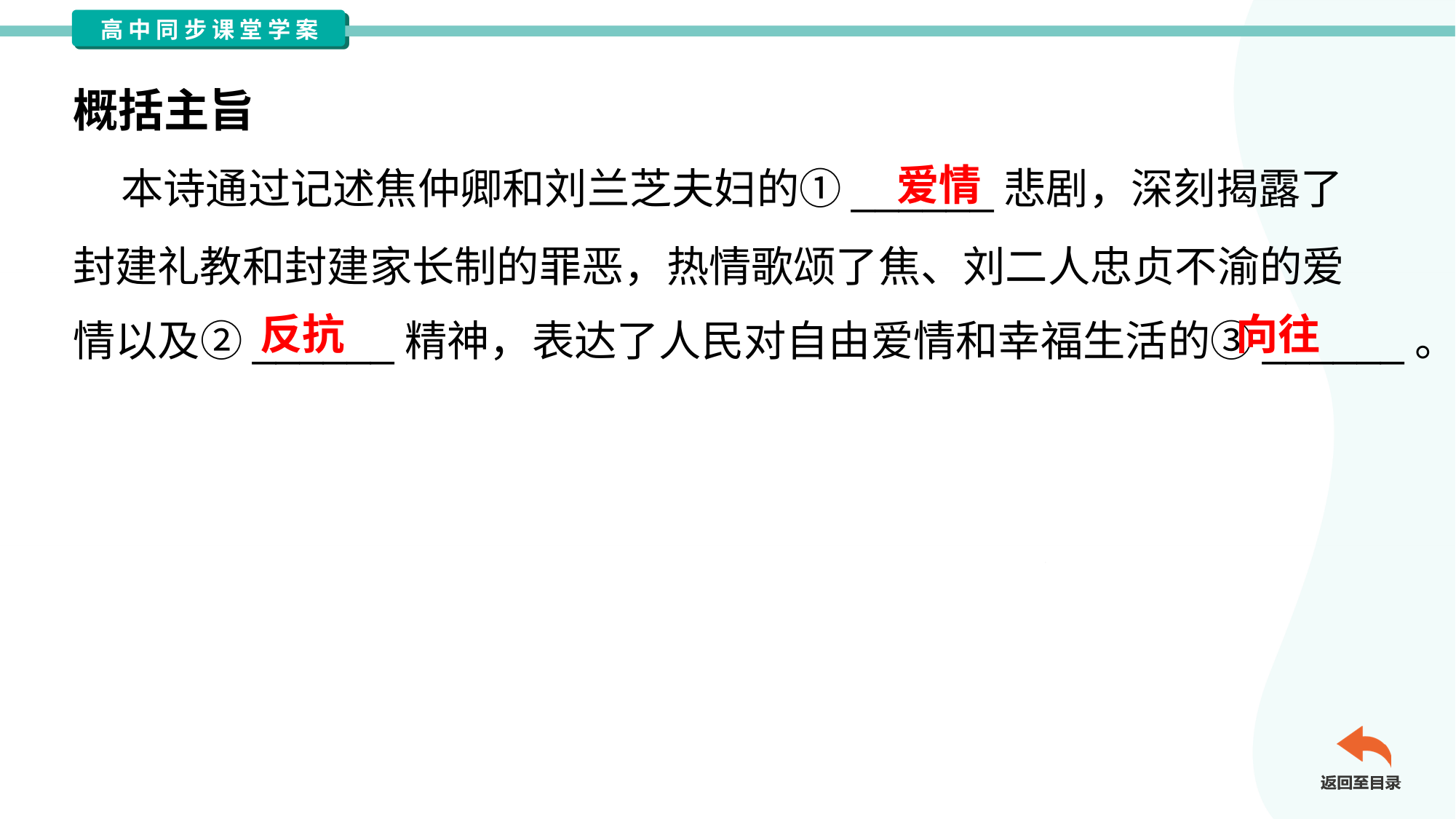

概括主旨
爱情
    本诗通过记述焦仲卿和刘兰芝夫妇的①______悲剧，深刻揭露了
封建礼教和封建家长制的罪恶，热情歌颂了焦、刘二人忠贞不渝的爱
情以及②______精神，表达了人民对自由爱情和幸福生活的③______。
反抗
向往